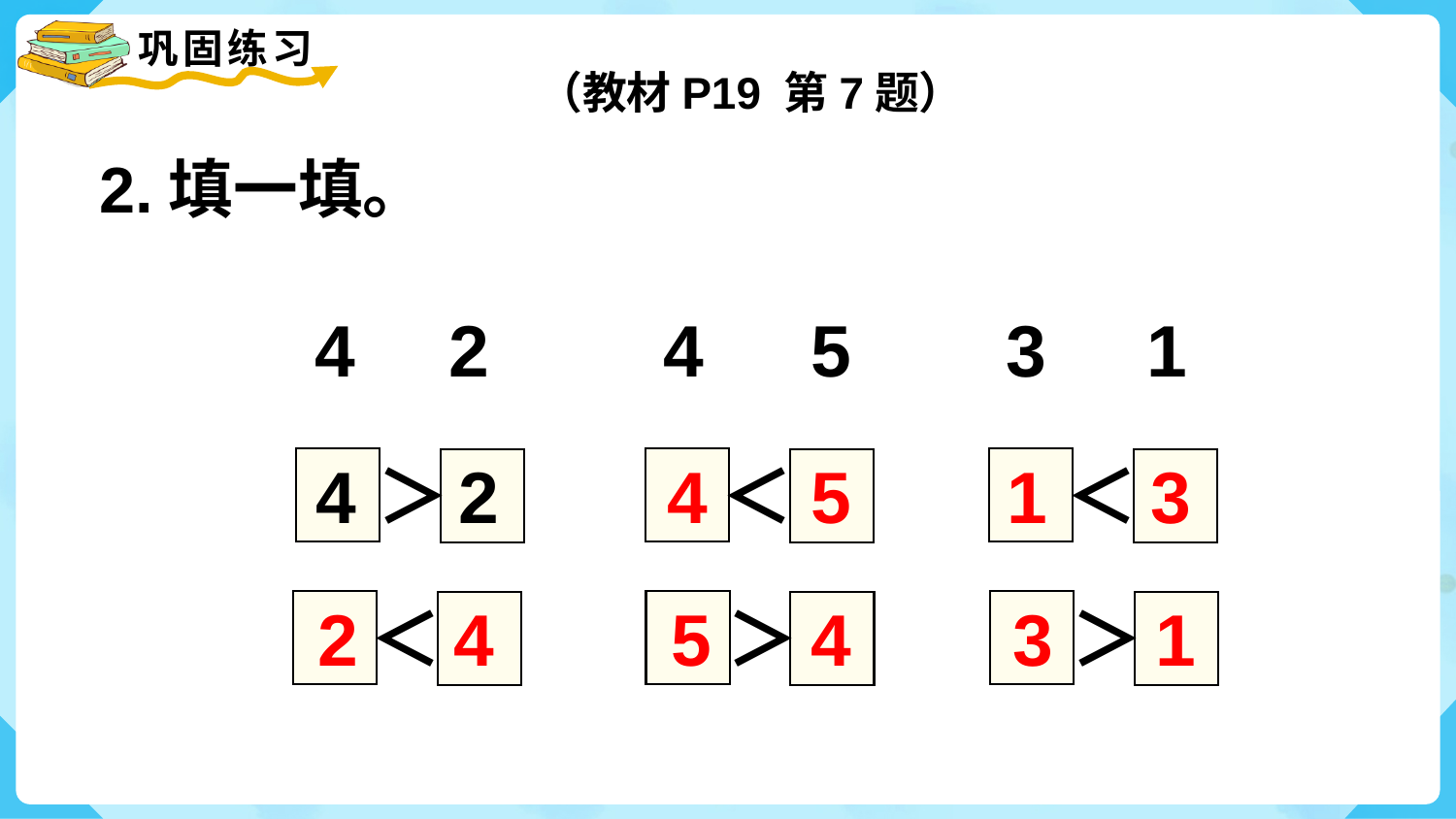

（教材P19 第7题）
2.填一填。
4
2
4
5
3
1
＞
＜
＜
4
2
4
5
1
3

＜
＞
＞
2
4
5
4
3
1